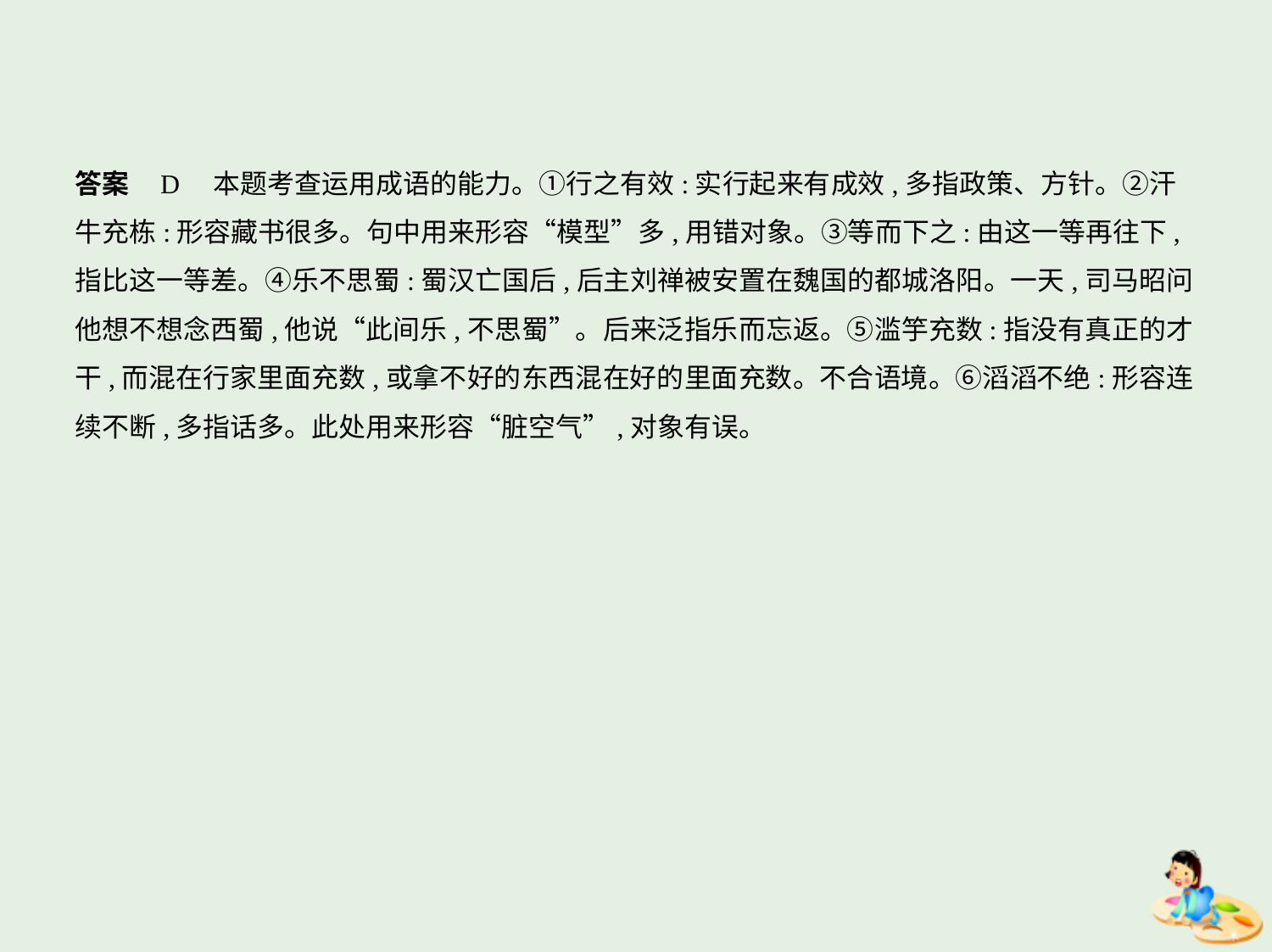

答案    D　本题考查运用成语的能力。①行之有效:实行起来有成效,多指政策、方针。②汗
牛充栋:形容藏书很多。句中用来形容“模型”多,用错对象。③等而下之:由这一等再往下,
指比这一等差。④乐不思蜀:蜀汉亡国后,后主刘禅被安置在魏国的都城洛阳。一天,司马昭问
他想不想念西蜀,他说“此间乐,不思蜀”。后来泛指乐而忘返。⑤滥竽充数:指没有真正的才
干,而混在行家里面充数,或拿不好的东西混在好的里面充数。不合语境。⑥滔滔不绝:形容连
续不断,多指话多。此处用来形容“脏空气”,对象有误。